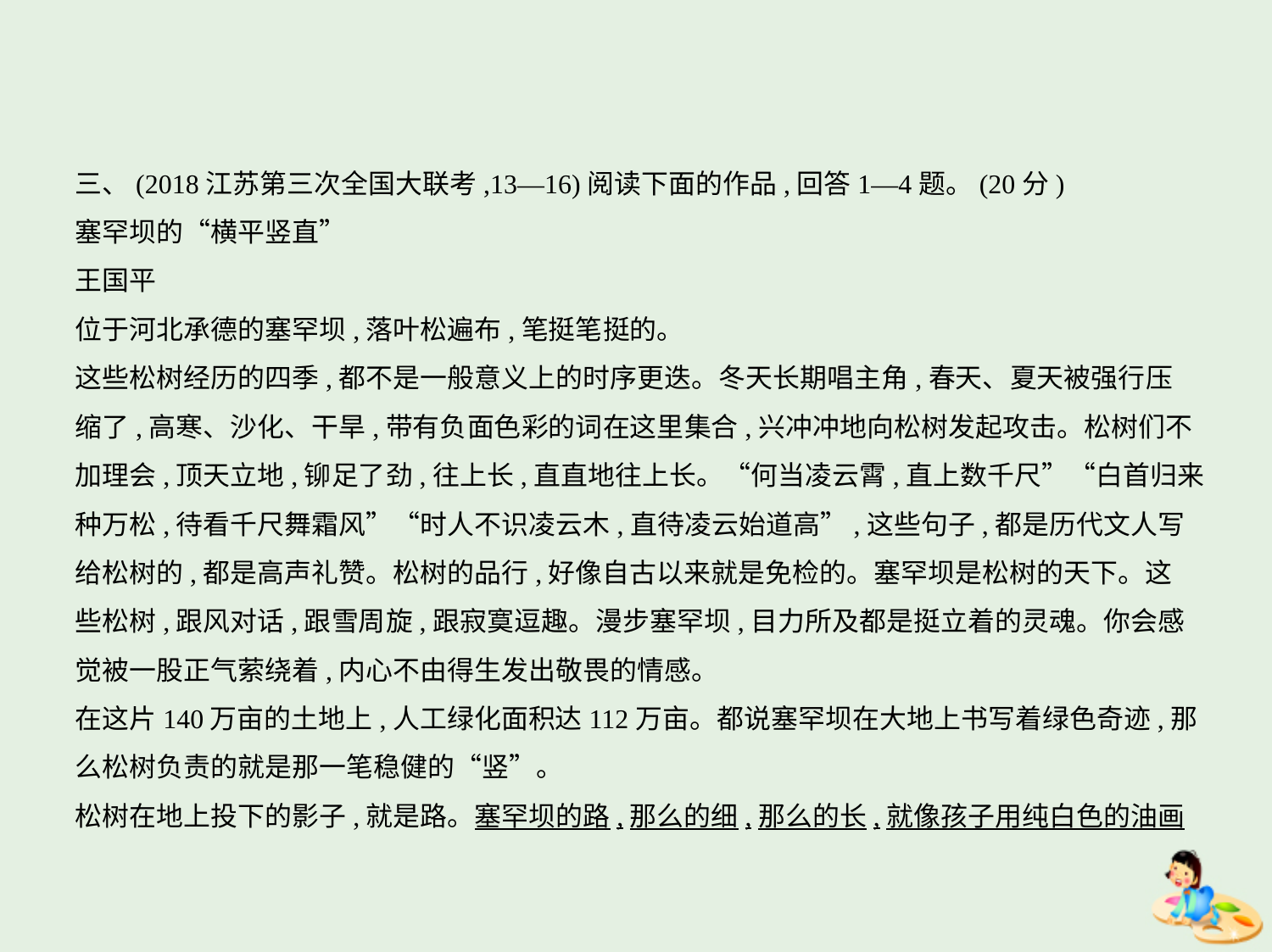

三、(2018江苏第三次全国大联考,13—16)阅读下面的作品,回答1—4题。(20分)
塞罕坝的“横平竖直”
王国平
位于河北承德的塞罕坝,落叶松遍布,笔挺笔挺的。
这些松树经历的四季,都不是一般意义上的时序更迭。冬天长期唱主角,春天、夏天被强行压
缩了,高寒、沙化、干旱,带有负面色彩的词在这里集合,兴冲冲地向松树发起攻击。松树们不
加理会,顶天立地,铆足了劲,往上长,直直地往上长。“何当凌云霄,直上数千尺”“白首归来
种万松,待看千尺舞霜风”“时人不识凌云木,直待凌云始道高”,这些句子,都是历代文人写
给松树的,都是高声礼赞。松树的品行,好像自古以来就是免检的。塞罕坝是松树的天下。这
些松树,跟风对话,跟雪周旋,跟寂寞逗趣。漫步塞罕坝,目力所及都是挺立着的灵魂。你会感
觉被一股正气萦绕着,内心不由得生发出敬畏的情感。
在这片140万亩的土地上,人工绿化面积达112万亩。都说塞罕坝在大地上书写着绿色奇迹,那
么松树负责的就是那一笔稳健的“竖”。
松树在地上投下的影子,就是路。塞罕坝的路,那么的细,那么的长,就像孩子用纯白色的油画